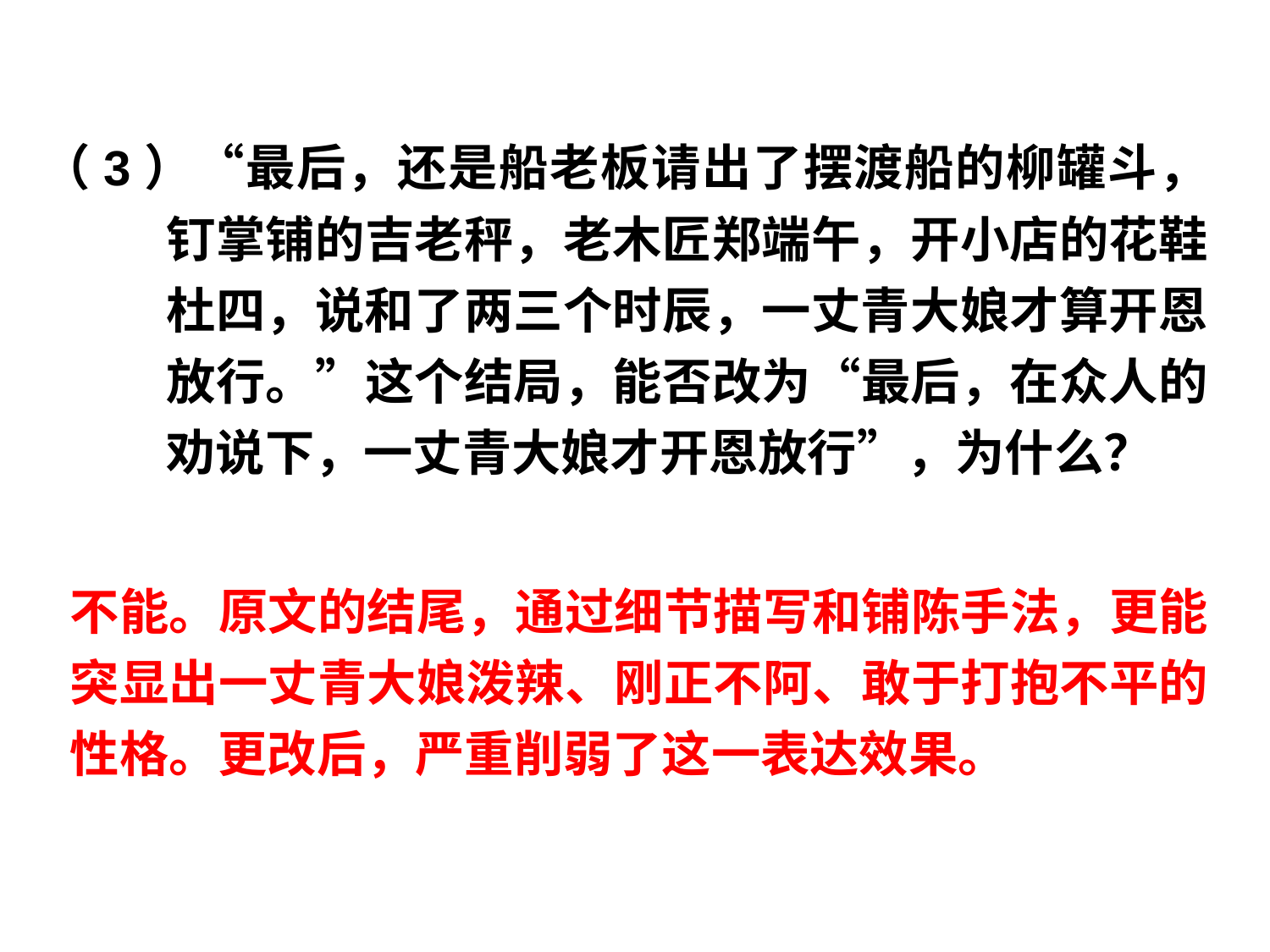

（3）“最后，还是船老板请出了摆渡船的柳罐斗，钉掌铺的吉老秤，老木匠郑端午，开小店的花鞋杜四，说和了两三个时辰，一丈青大娘才算开恩放行。”这个结局，能否改为“最后，在众人的劝说下，一丈青大娘才开恩放行”，为什么？
不能。原文的结尾，通过细节描写和铺陈手法，更能突显出一丈青大娘泼辣、刚正不阿、敢于打抱不平的性格。更改后，严重削弱了这一表达效果。